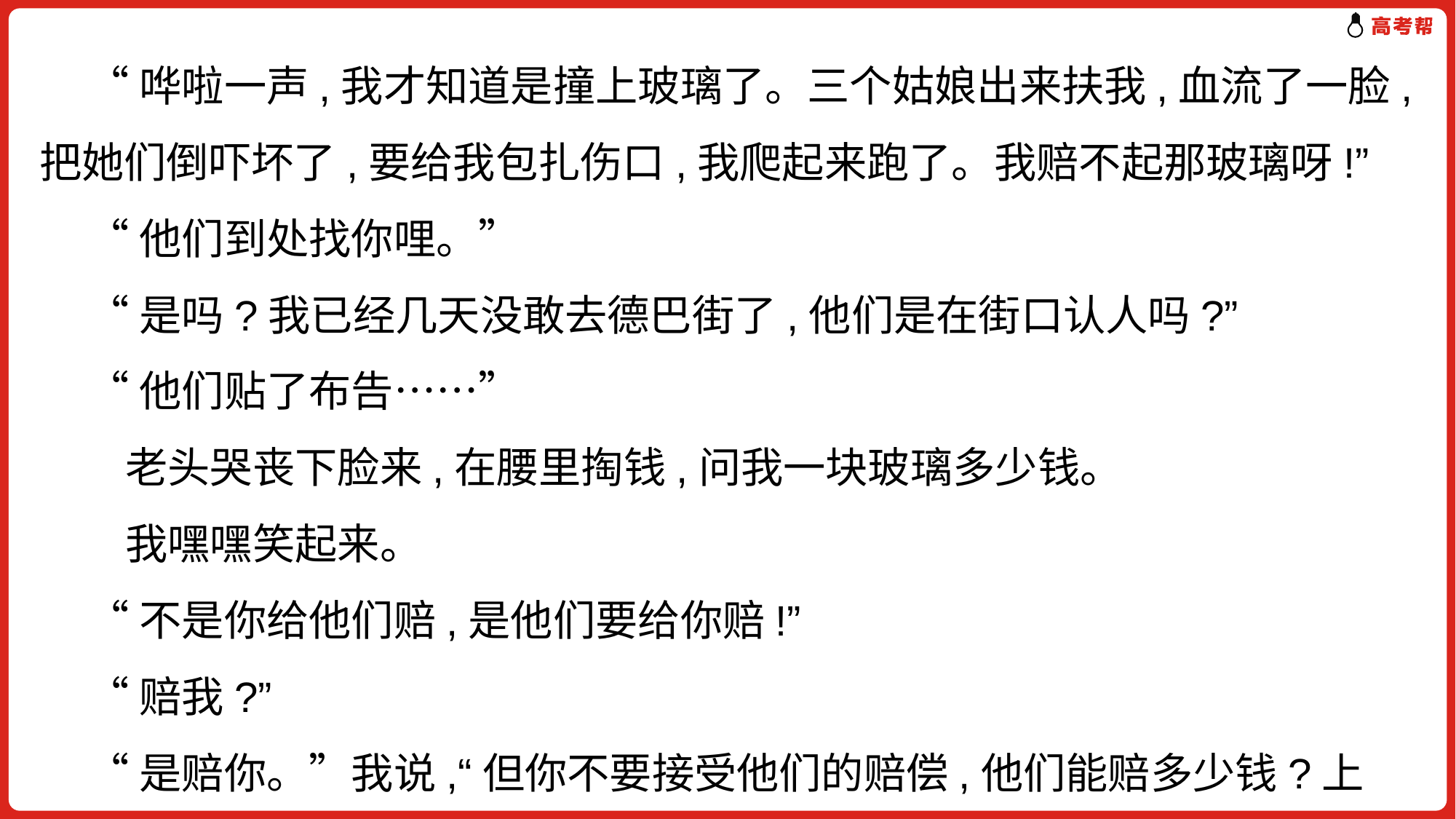

“哗啦一声,我才知道是撞上玻璃了。三个姑娘出来扶我,血流了一脸,把她们倒吓坏了,要给我包扎伤口,我爬起来跑了。我赔不起那玻璃呀!”
     “他们到处找你哩。”
     “是吗?我已经几天没敢去德巴街了,他们是在街口认人吗?”
     “他们贴了布告……”
        老头哭丧下脸来,在腰里掏钱,问我一块玻璃多少钱。
        我嘿嘿笑起来。
     “不是你给他们赔,是他们要给你赔!”
     “赔我?”
     “是赔你。”我说,“但你不要接受他们的赔偿,他们能赔多少钱?上法